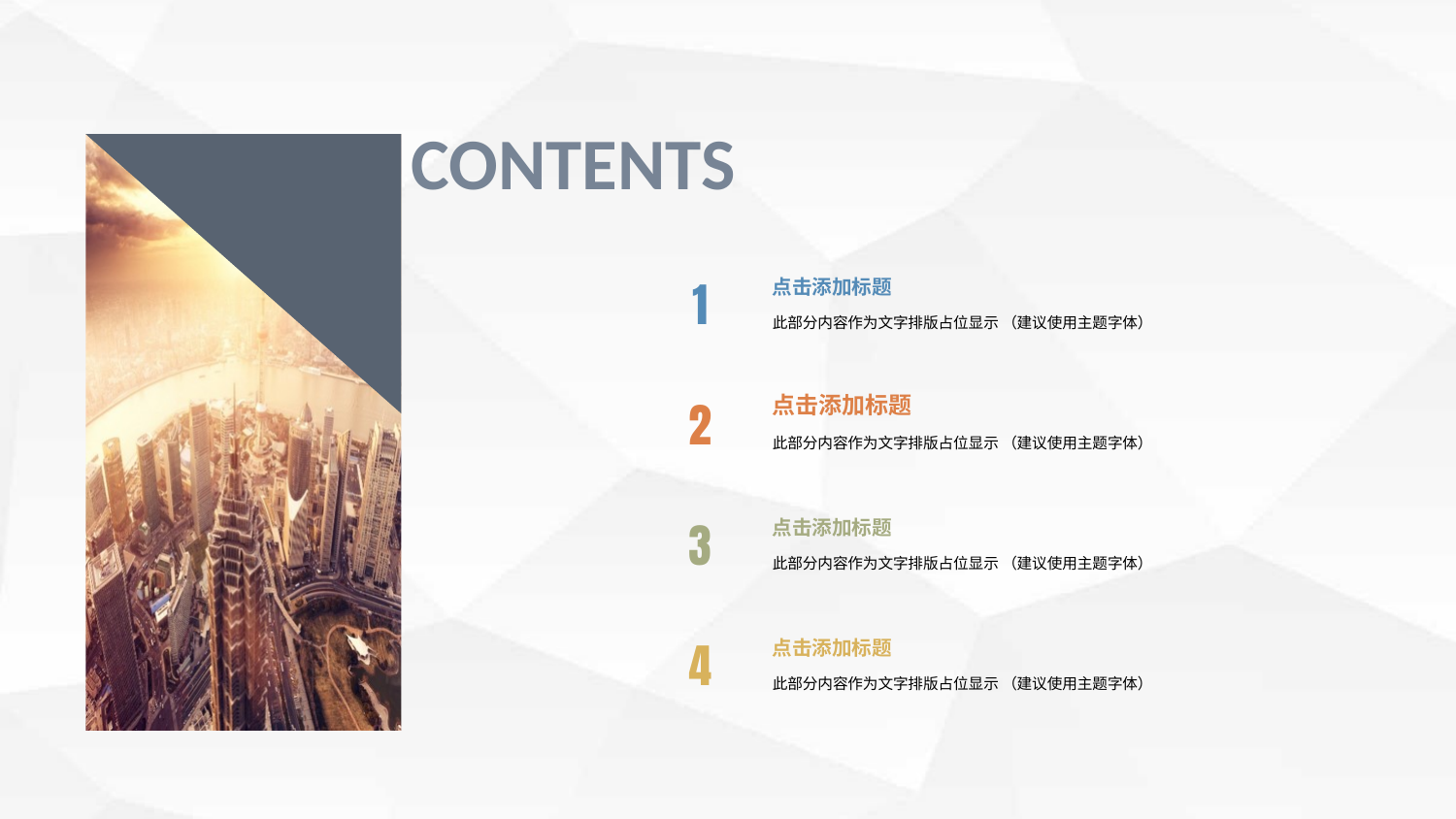

CONTENTS
1
点击添加标题
此部分内容作为文字排版占位显示 （建议使用主题字体）

点击添加标题
此部分内容作为文字排版占位显示 （建议使用主题字体）
2
3
点击添加标题
此部分内容作为文字排版占位显示 （建议使用主题字体）
4
点击添加标题
此部分内容作为文字排版占位显示 （建议使用主题字体）